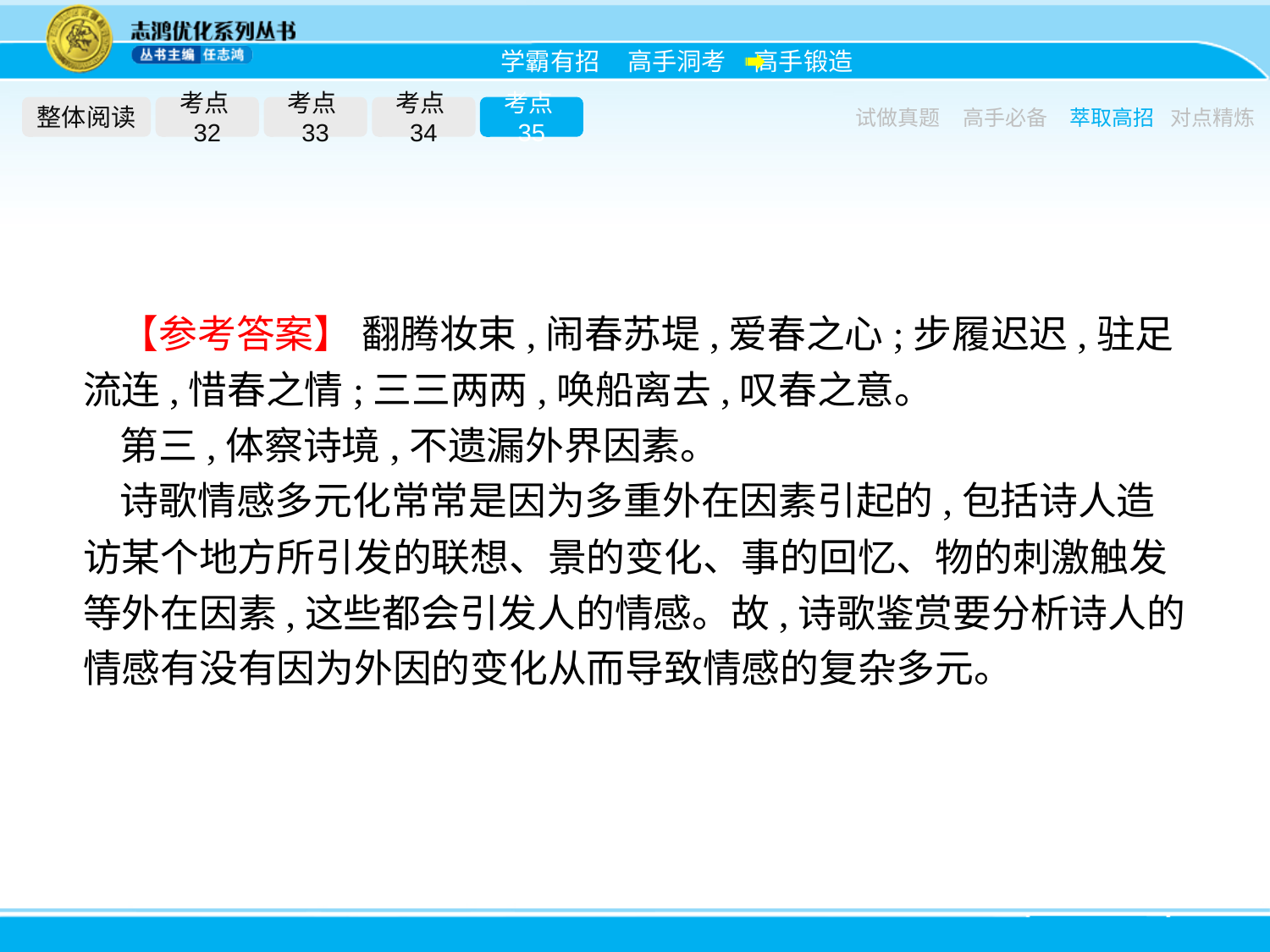

整体阅读
考点32
考点33
考点34
考点35
试做真题
高手必备
萃取高招
对点精炼
【参考答案】 翻腾妆束,闹春苏堤,爱春之心;步履迟迟,驻足流连,惜春之情;三三两两,唤船离去,叹春之意。
第三,体察诗境,不遗漏外界因素。
诗歌情感多元化常常是因为多重外在因素引起的,包括诗人造访某个地方所引发的联想、景的变化、事的回忆、物的刺激触发等外在因素,这些都会引发人的情感。故,诗歌鉴赏要分析诗人的情感有没有因为外因的变化从而导致情感的复杂多元。